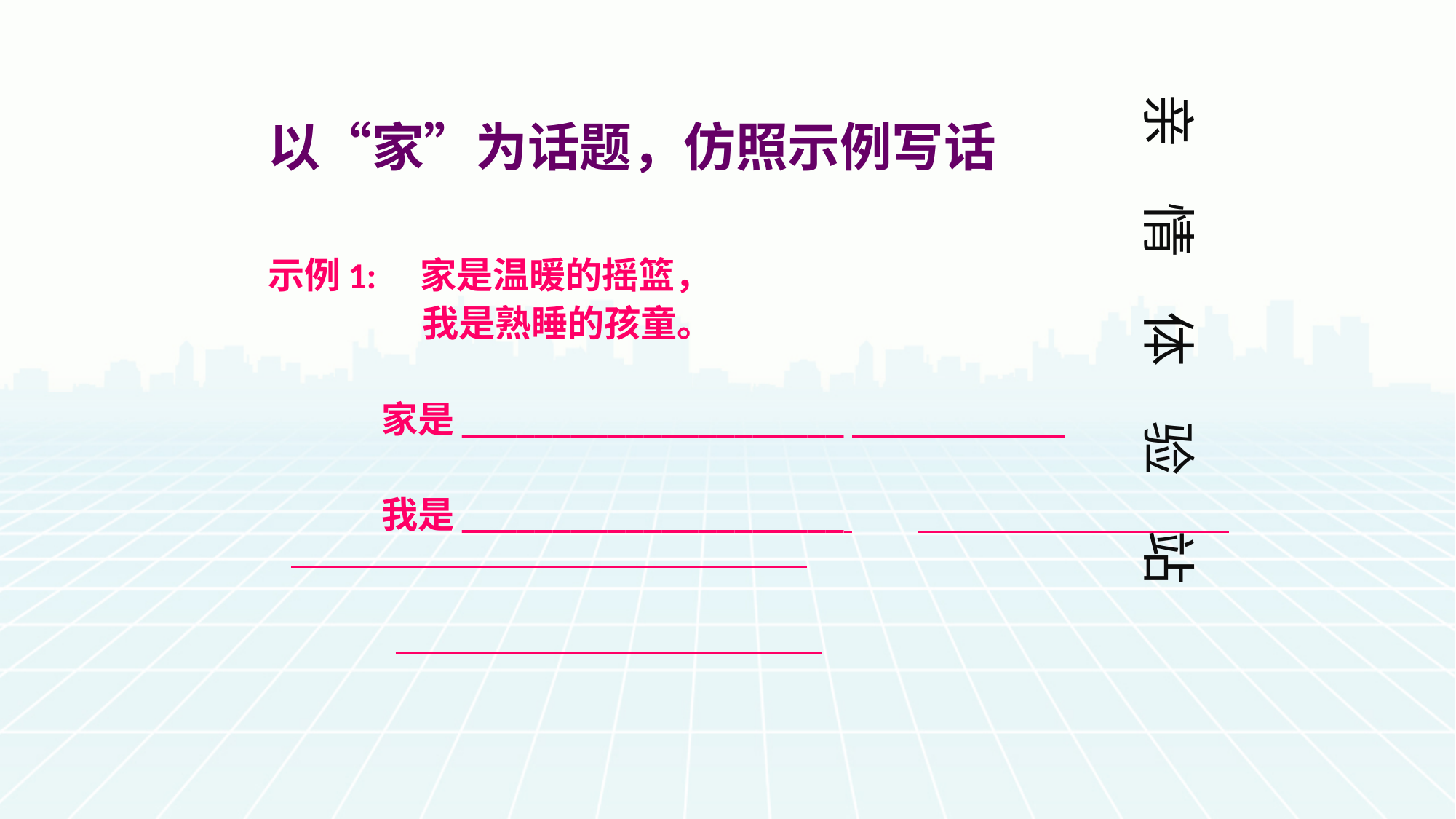

亲　情　体　验　站
以“家”为话题，仿照示例写话

示例1:　家是温暖的摇篮，
                  我是熟睡的孩童。

             家是_____________________

             我是_____________________